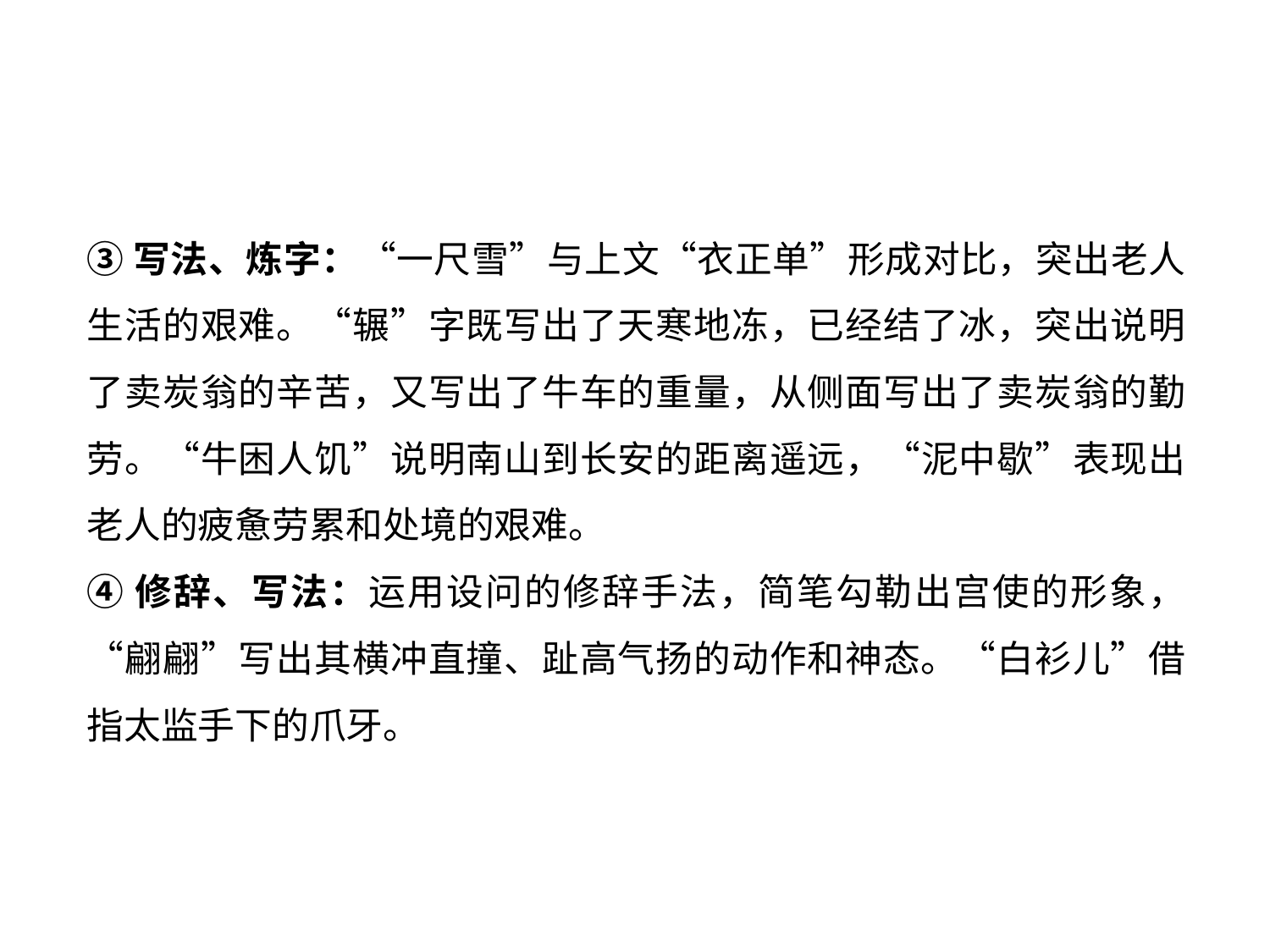

③写法、炼字：“一尺雪”与上文“衣正单”形成对比，突出老人生活的艰难。“辗”字既写出了天寒地冻，已经结了冰，突出说明了卖炭翁的辛苦，又写出了牛车的重量，从侧面写出了卖炭翁的勤劳。“牛困人饥”说明南山到长安的距离遥远，“泥中歇”表现出老人的疲惫劳累和处境的艰难。
④修辞、写法：运用设问的修辞手法，简笔勾勒出宫使的形象，“翩翩”写出其横冲直撞、趾高气扬的动作和神态。“白衫儿”借指太监手下的爪牙。